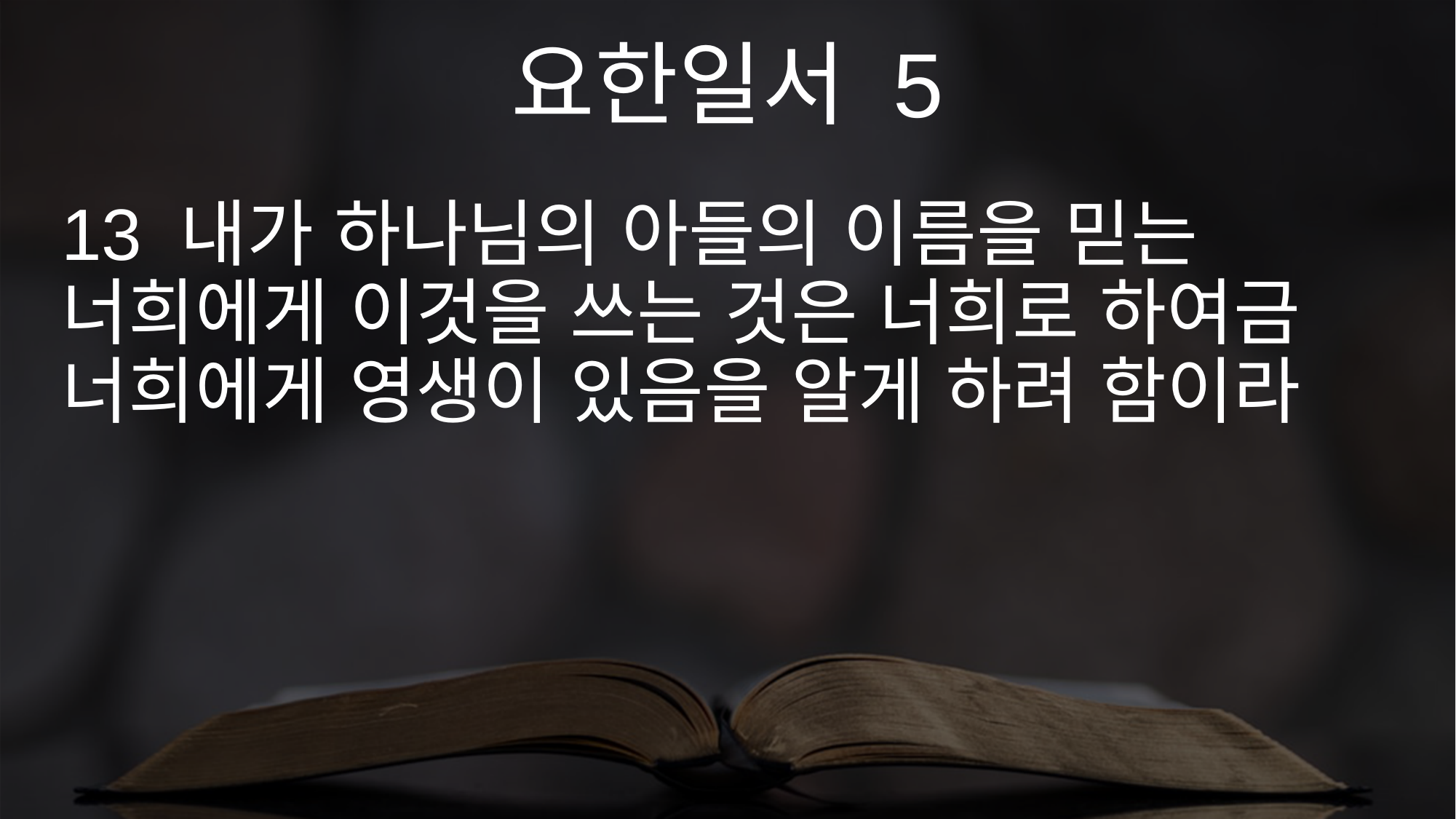

요한일서 5
13 내가 하나님의 아들의 이름을 믿는 너희에게 이것을 쓰는 것은 너희로 하여금 너희에게 영생이 있음을 알게 하려 함이라